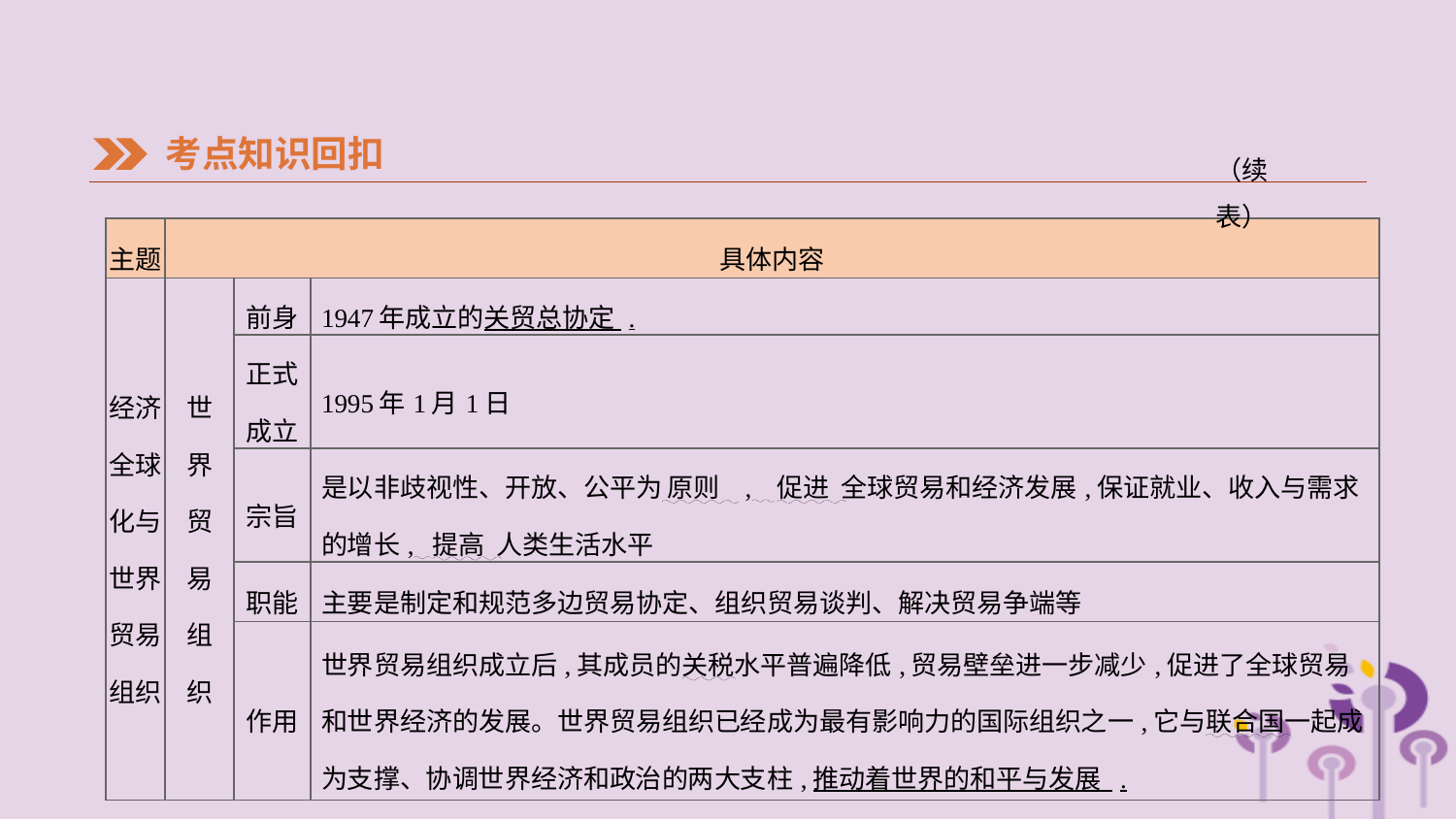

考点知识回扣

（续表）
| 主题 | 具体内容 |  |  |
| --- | --- | --- | --- |
| 经济 全球 化与 世界 贸易 组织 | 世 界 贸 易 组 织 | 前身 | 1947年成立的关贸总协定 . |
|  |  | 正式 成立 | 1995年1月1日 |
|  |  | 宗旨 | 是以非歧视性、开放、公平为 原则 , 促进 全球贸易和经济发展,保证就业、收入与需求的增长, 提高 人类生活水平 |
|  |  | 职能 | 主要是制定和规范多边贸易协定、组织贸易谈判、解决贸易争端等 |
|  |  | 作用 | 世界贸易组织成立后,其成员的关税水平普遍降低,贸易壁垒进一步减少,促进了全球贸易和世界经济的发展。世界贸易组织已经成为最有影响力的国际组织之一,它与联合国一起成为支撑、协调世界经济和政治的两大支柱,推动着世界的和平与发展 . |